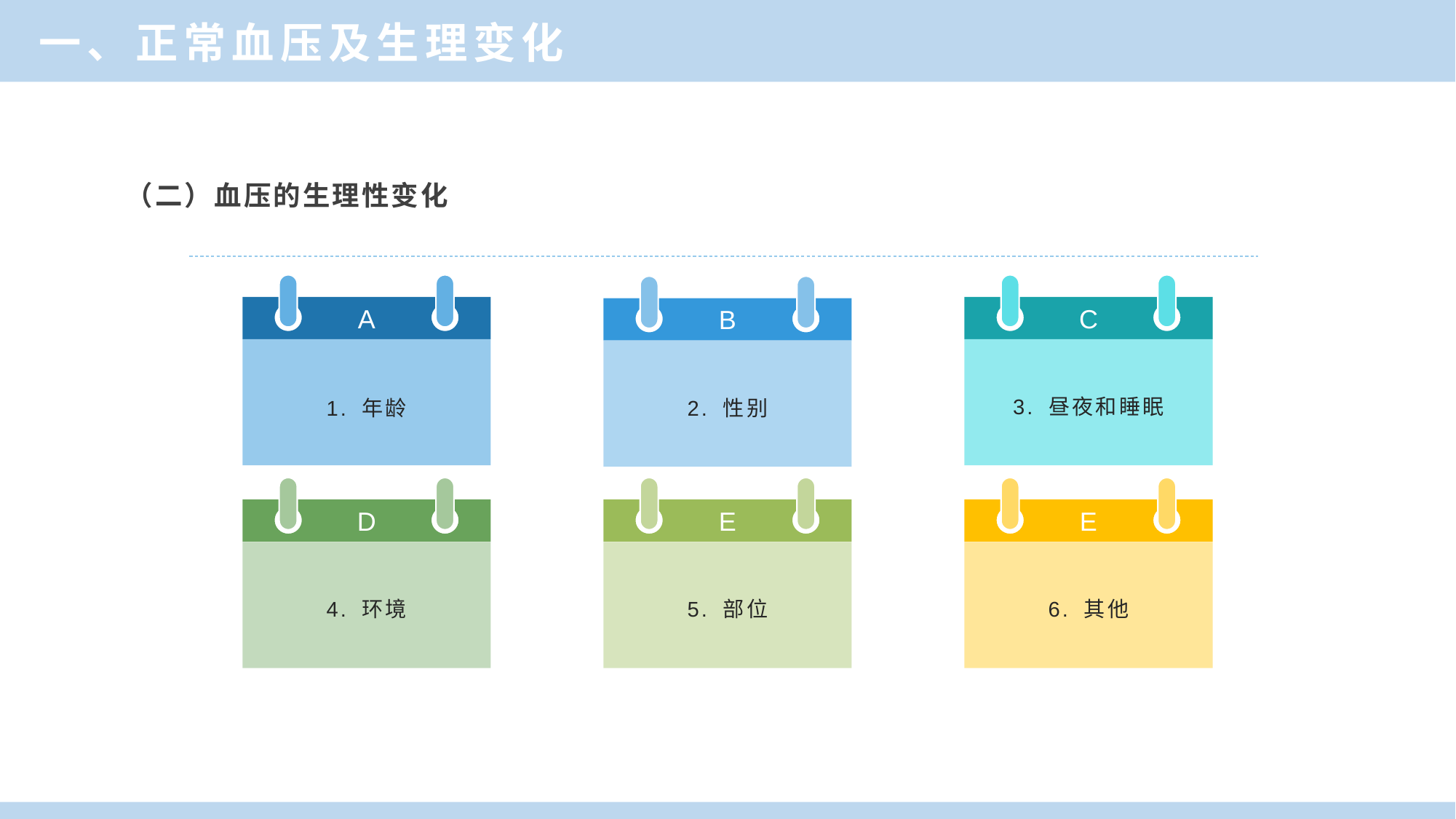

一、正常血压及生理变化
（二）血压的生理性变化

A

1. 年龄

C

3. 昼夜和睡眠

B

2. 性别

D

4. 环境

E

5. 部位

E

6. 其他